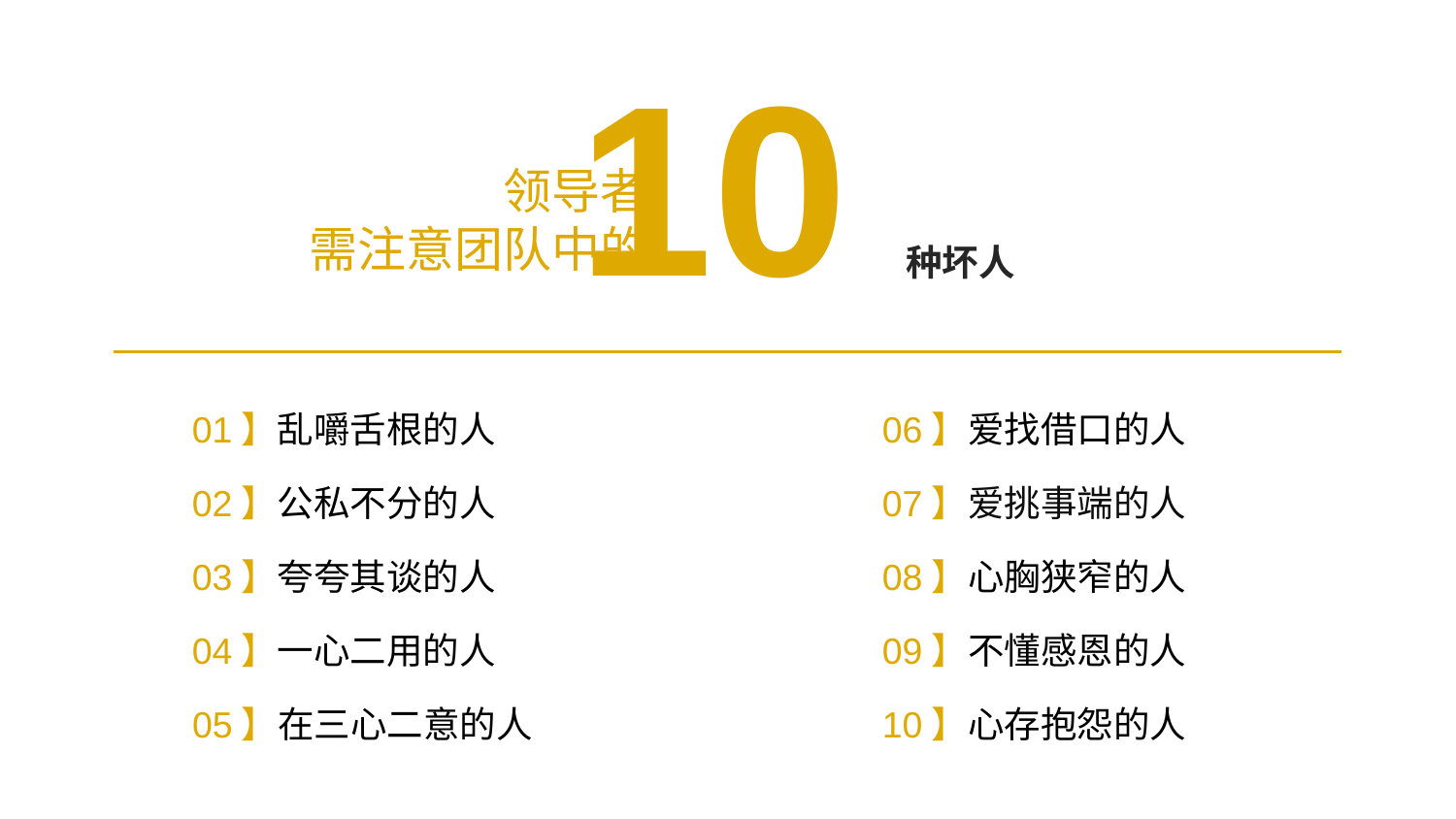

10种坏人
领导者
需注意团队中的
01】乱嚼舌根的人
06】爱找借口的人
02】公私不分的人
07】爱挑事端的人
03】夸夸其谈的人
08】心胸狭窄的人
04】一心二用的人
09】不懂感恩的人
05】在三心二意的人
10】心存抱怨的人